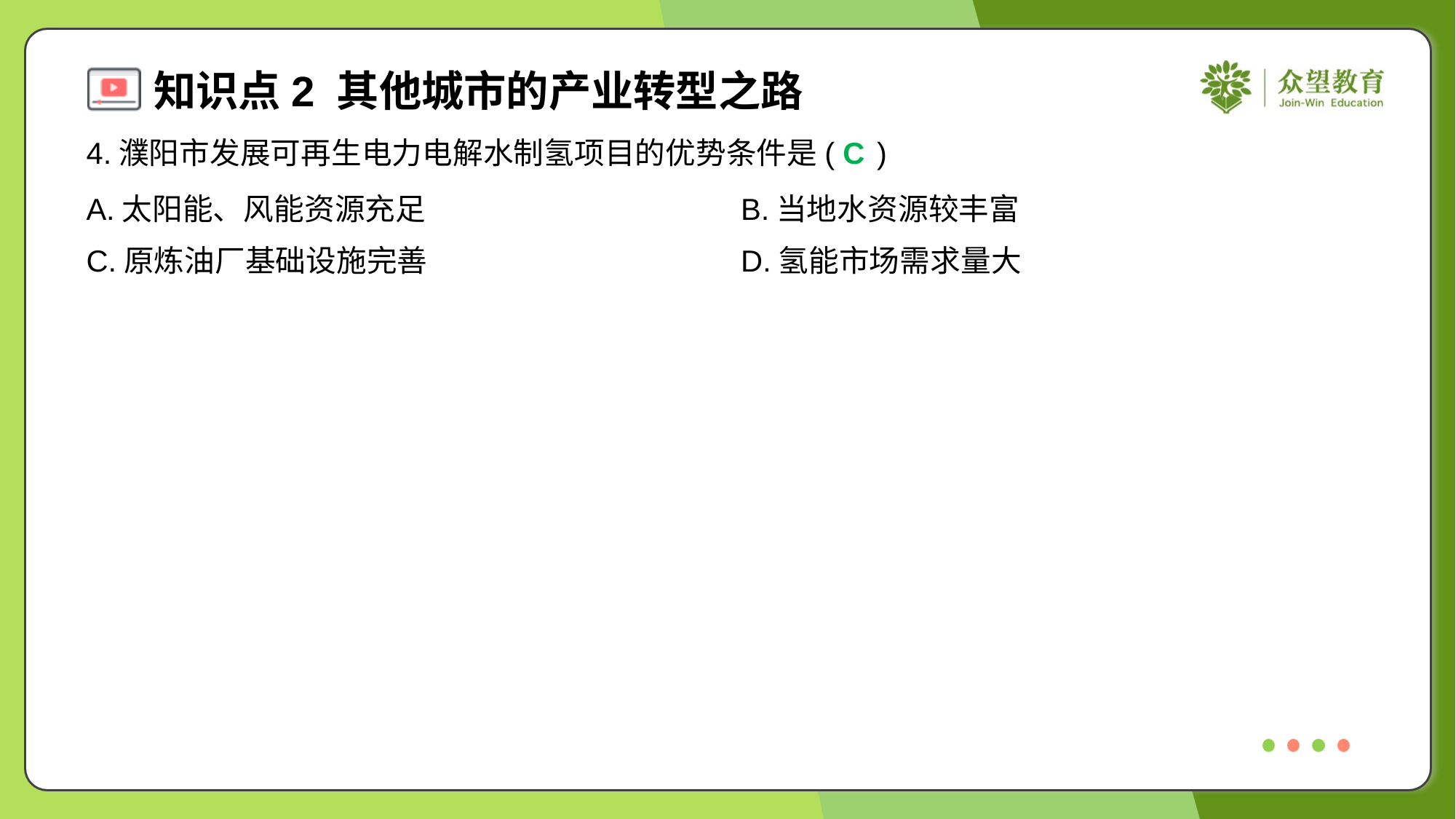

4.濮阳市发展可再生电力电解水制氢项目的优势条件是(     )
C
A.太阳能、风能资源充足	B.当地水资源较丰富
C.原炼油厂基础设施完善	D.氢能市场需求量大